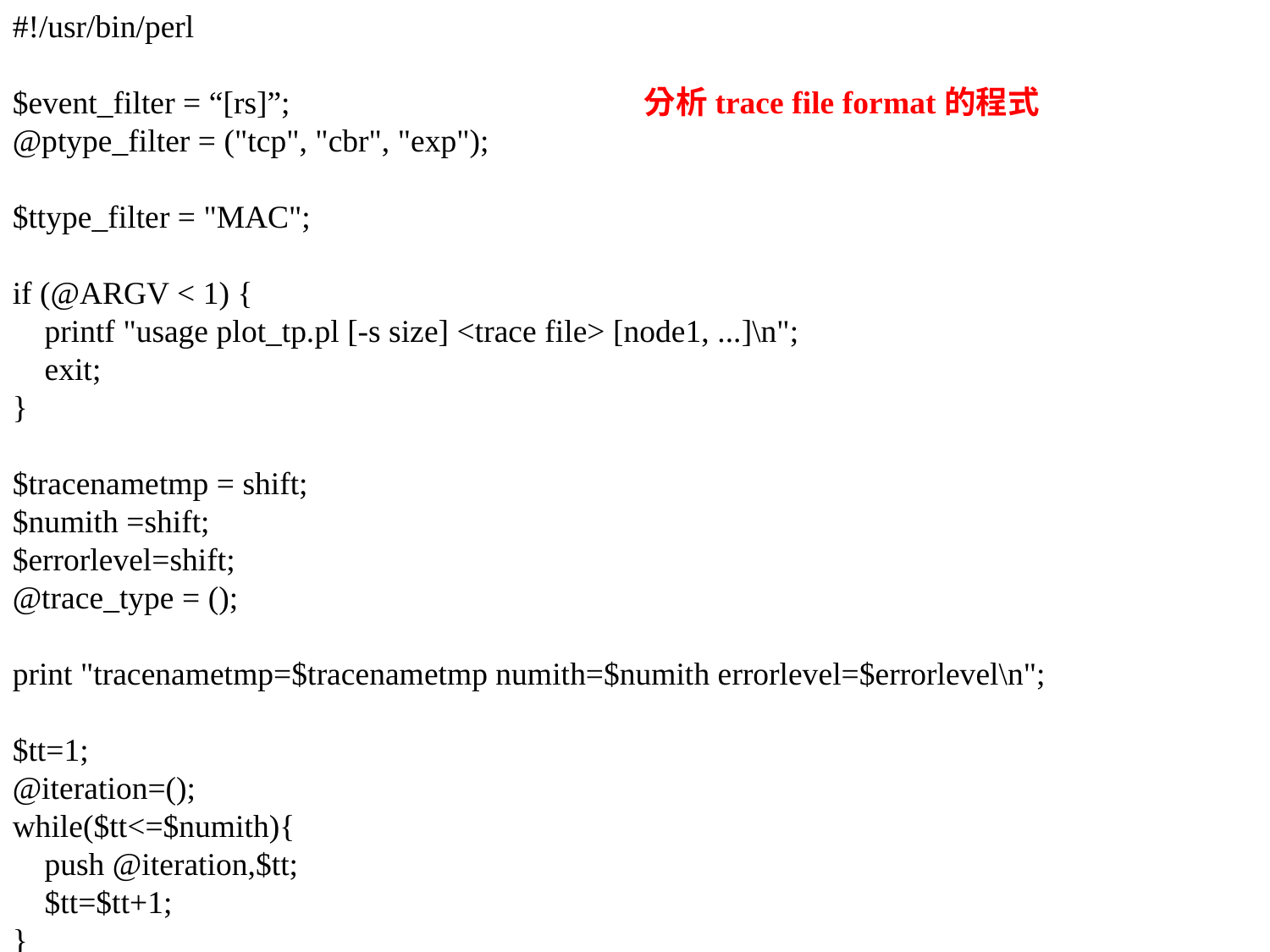

#!/usr/bin/perl

$event_filter = “[rs]”;                                           分析trace file format的程式
@ptype_filter = ("tcp", "cbr", "exp");

$ttype_filter = "MAC";

if (@ARGV < 1) {
    printf "usage plot_tp.pl [-s size] <trace file> [node1, ...]\n";
    exit;
}

$tracenametmp = shift;
$numith =shift;
$errorlevel=shift;
@trace_type = ();

print "tracenametmp=$tracenametmp numith=$numith errorlevel=$errorlevel\n";

$tt=1;
@iteration=();
while($tt<=$numith){
    push @iteration,$tt;
    $tt=$tt+1;
}